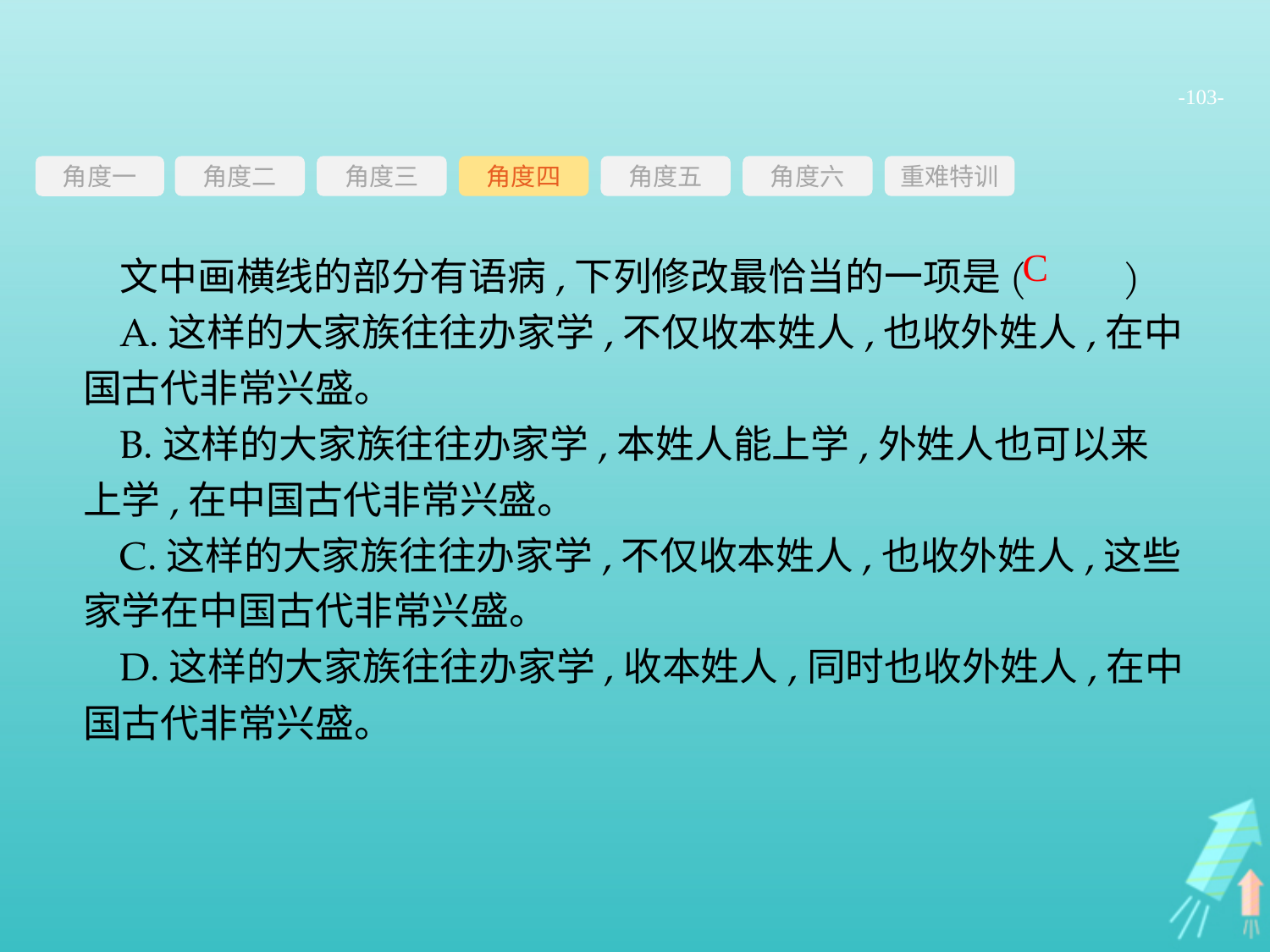

-103-
角度三
角度四
角度五
角度六
重难特训
角度二
角度一
文中画横线的部分有语病,下列修改最恰当的一项是(　　)
A.这样的大家族往往办家学,不仅收本姓人,也收外姓人,在中国古代非常兴盛。
B.这样的大家族往往办家学,本姓人能上学,外姓人也可以来上学,在中国古代非常兴盛。
C.这样的大家族往往办家学,不仅收本姓人,也收外姓人,这些家学在中国古代非常兴盛。
D.这样的大家族往往办家学,收本姓人,同时也收外姓人,在中国古代非常兴盛。
C